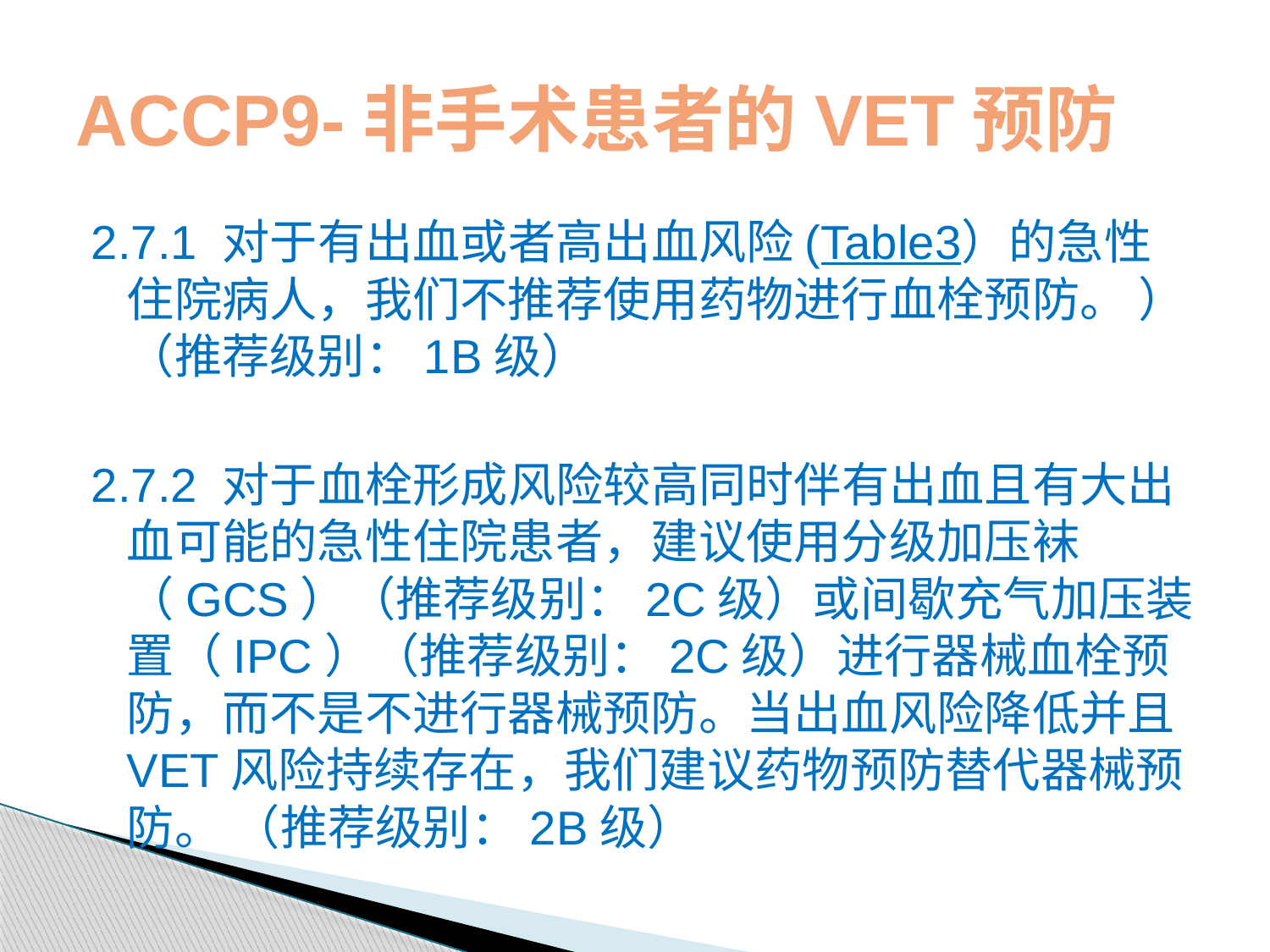

# ACCP9-非手术患者的VET预防
2.7.1 对于有出血或者高出血风险(Table3）的急性住院病人，我们不推荐使用药物进行血栓预防。 ）（推荐级别：1B级）

2.7.2 对于血栓形成风险较高同时伴有出血且有大出血可能的急性住院患者，建议使用分级加压袜（GCS）（推荐级别：2C级）或间歇充气加压装置（IPC）（推荐级别：2C级）进行器械血栓预防，而不是不进行器械预防。当出血风险降低并且VET风险持续存在，我们建议药物预防替代器械预防。 （推荐级别：2B级）